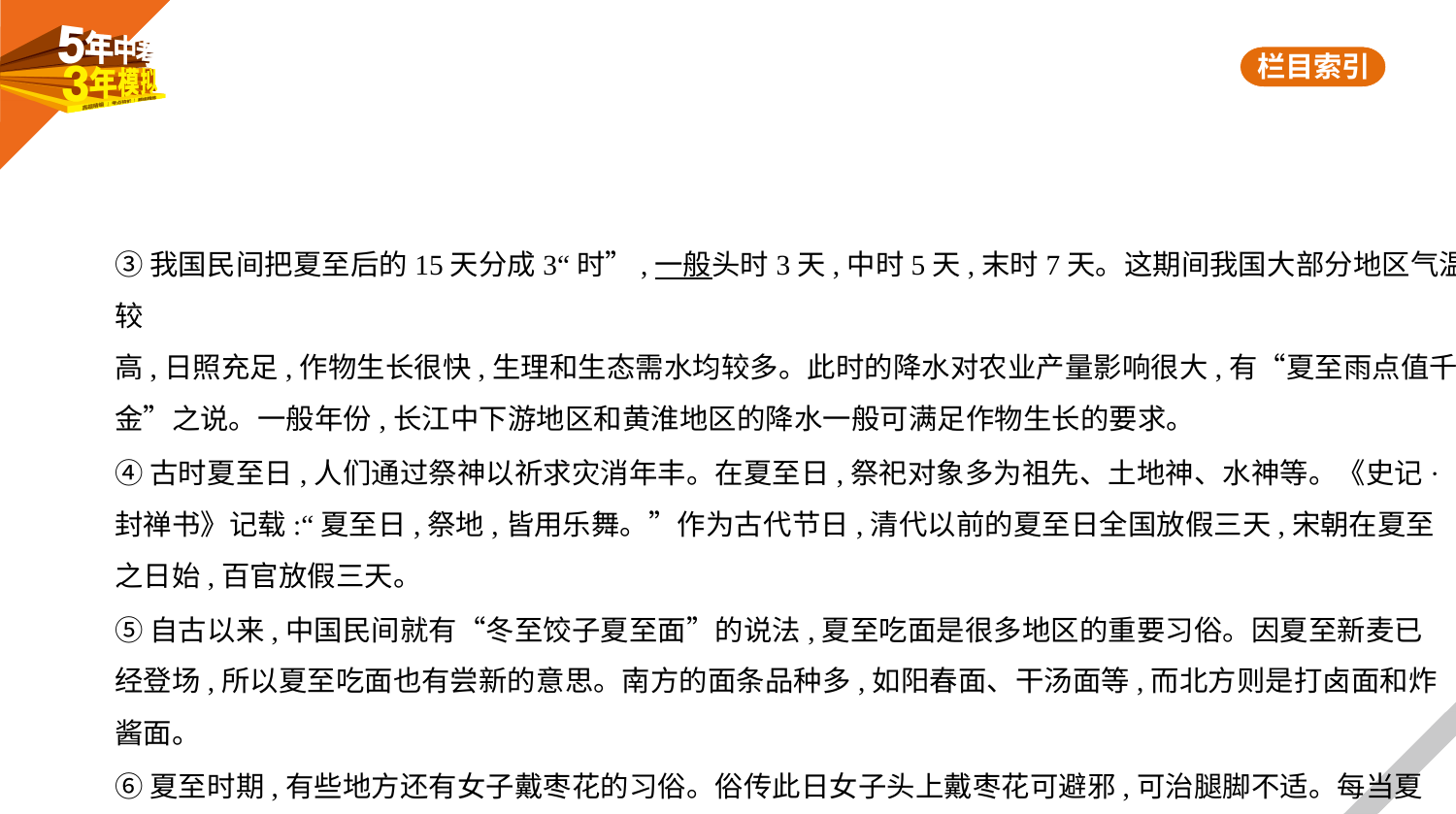

③我国民间把夏至后的15天分成3“时”,一般头时3天,中时5天,末时7天。这期间我国大部分地区气温较
高,日照充足,作物生长很快,生理和生态需水均较多。此时的降水对农业产量影响很大,有“夏至雨点值千
金”之说。一般年份,长江中下游地区和黄淮地区的降水一般可满足作物生长的要求。
④古时夏至日,人们通过祭神以祈求灾消年丰。在夏至日,祭祀对象多为祖先、土地神、水神等。《史记·
封禅书》记载:“夏至日,祭地,皆用乐舞。”作为古代节日,清代以前的夏至日全国放假三天,宋朝在夏至
之日始,百官放假三天。
⑤自古以来,中国民间就有“冬至饺子夏至面”的说法,夏至吃面是很多地区的重要习俗。因夏至新麦已
经登场,所以夏至吃面也有尝新的意思。南方的面条品种多,如阳春面、干汤面等,而北方则是打卤面和炸
酱面。
⑥夏至时期,有些地方还有女子戴枣花的习俗。俗传此日女子头上戴枣花可避邪,可治腿脚不适。每当夏
至时节,妇女们便一起去采集枣花,然后互相戴在头上。年长的妇女戴枣花时,嘴里还念念有词:“脚麻脚